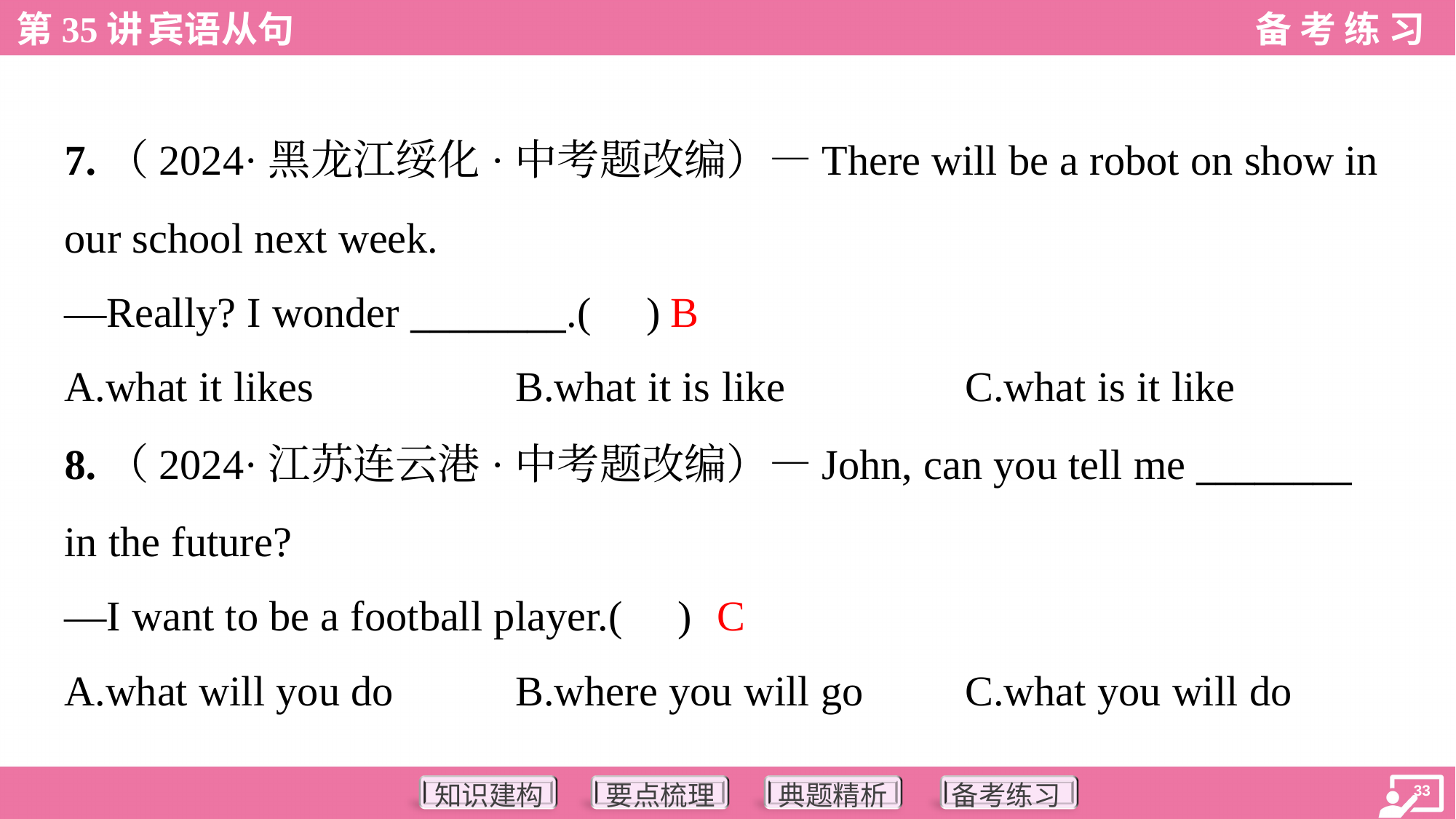

7.（2024·黑龙江绥化·中考题改编）—There will be a robot on show in
our school next week.
—Really? I wonder ________.(     )
B
A.what it likes	B.what it is like	C.what is it like
8.（2024·江苏连云港·中考题改编）—John, can you tell me ________
in the future?
—I want to be a football player.(     )
C
A.what will you do	B.where you will go	C.what you will do